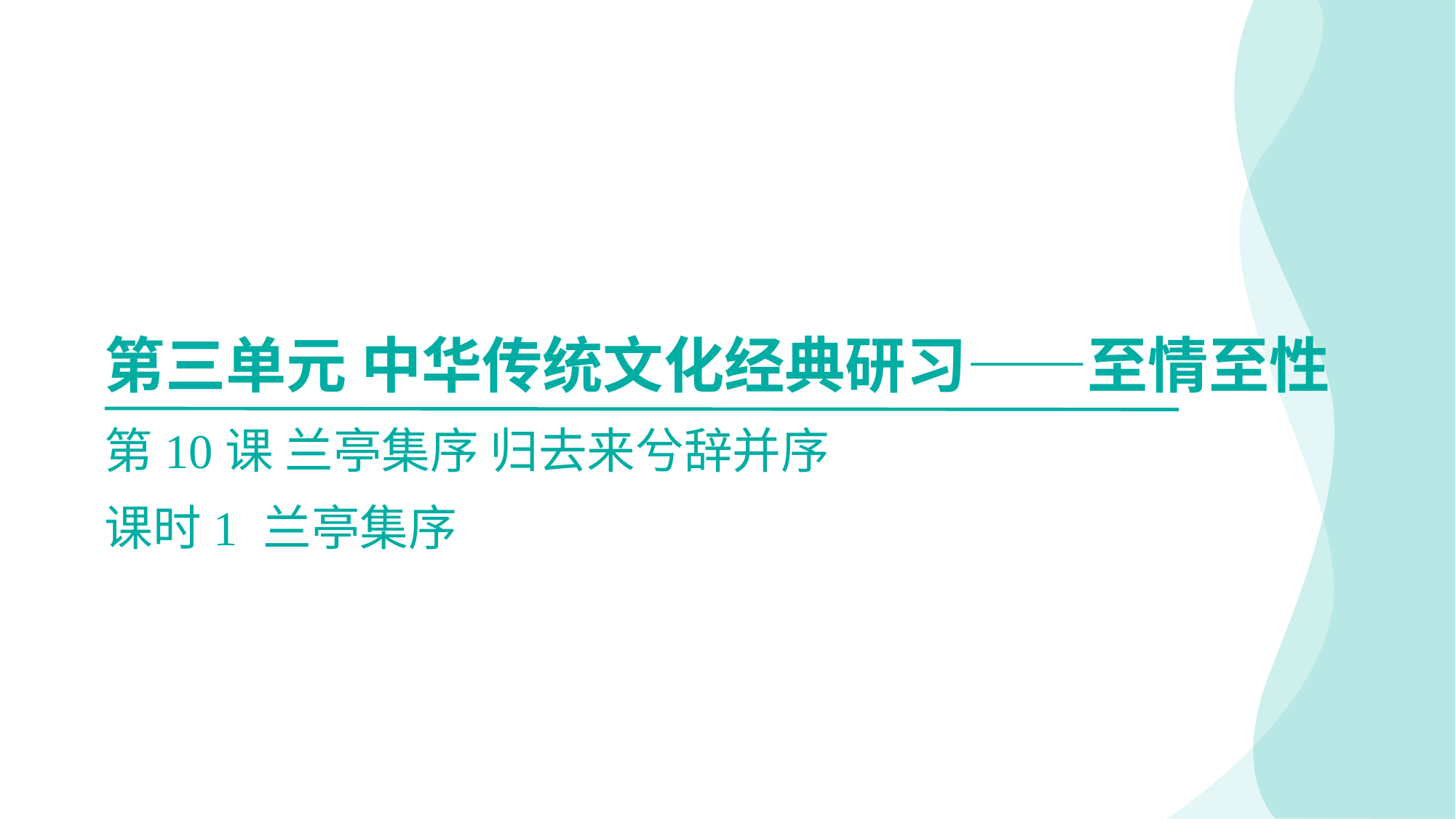

第三单元 中华传统文化经典研习——至情至性

第10课 兰亭集序 归去来兮辞并序
课时1 兰亭集序